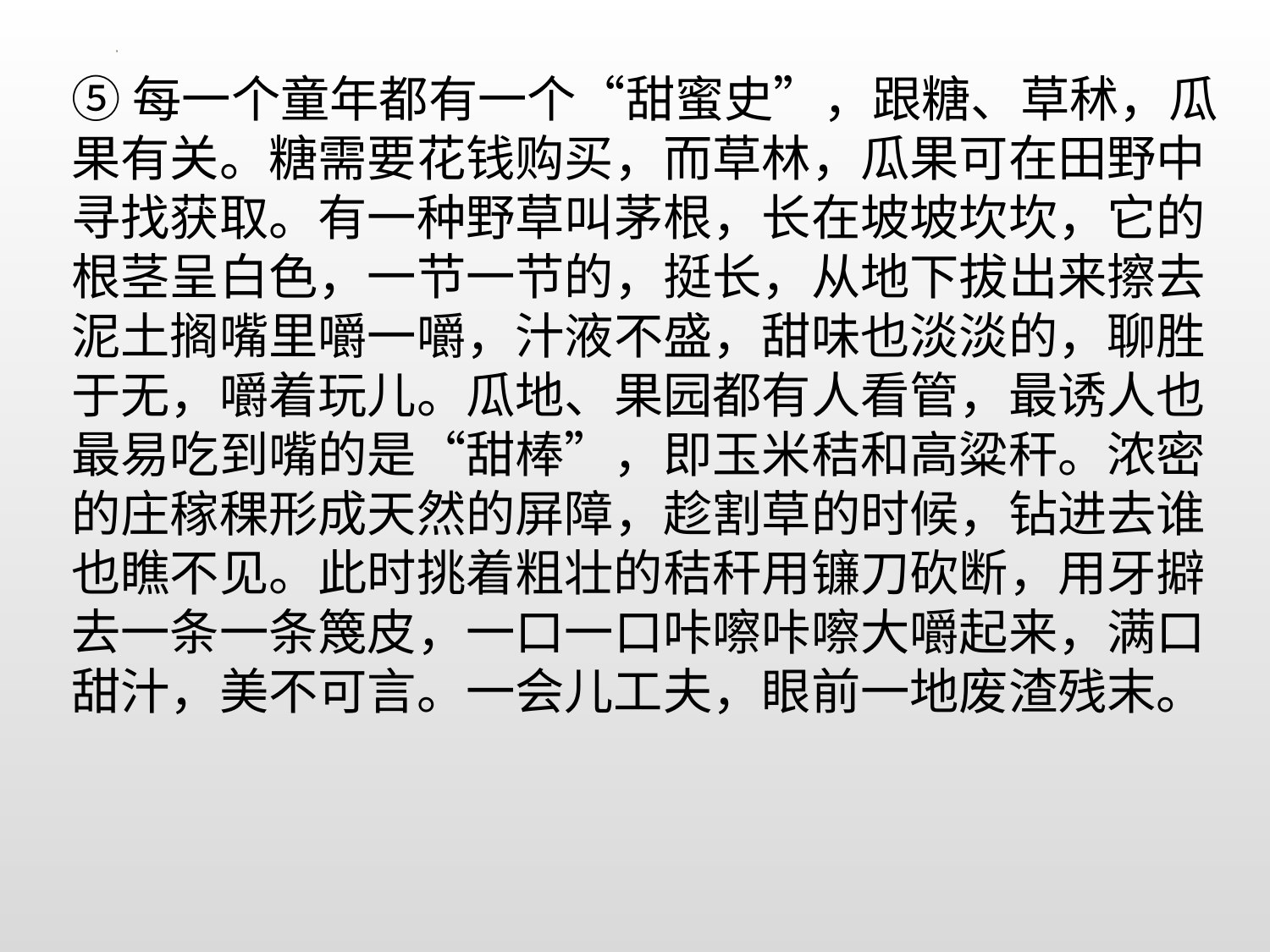

⑤每一个童年都有一个“甜蜜史”，跟糖、草秫，瓜果有关。糖需要花钱购买，而草林，瓜果可在田野中寻找获取。有一种野草叫茅根，长在坡坡坎坎，它的根茎呈白色，一节一节的，挺长，从地下拔出来擦去泥土搁嘴里嚼一嚼，汁液不盛，甜味也淡淡的，聊胜于无，嚼着玩儿。瓜地、果园都有人看管，最诱人也最易吃到嘴的是“甜棒”，即玉米秸和高粱秆。浓密的庄稼稞形成天然的屏障，趁割草的时候，钻进去谁也瞧不见。此时挑着粗壮的秸秆用镰刀砍断，用牙擗去一条一条篾皮，一口一口咔嚓咔嚓大嚼起来，满口甜汁，美不可言。一会儿工夫，眼前一地废渣残末。